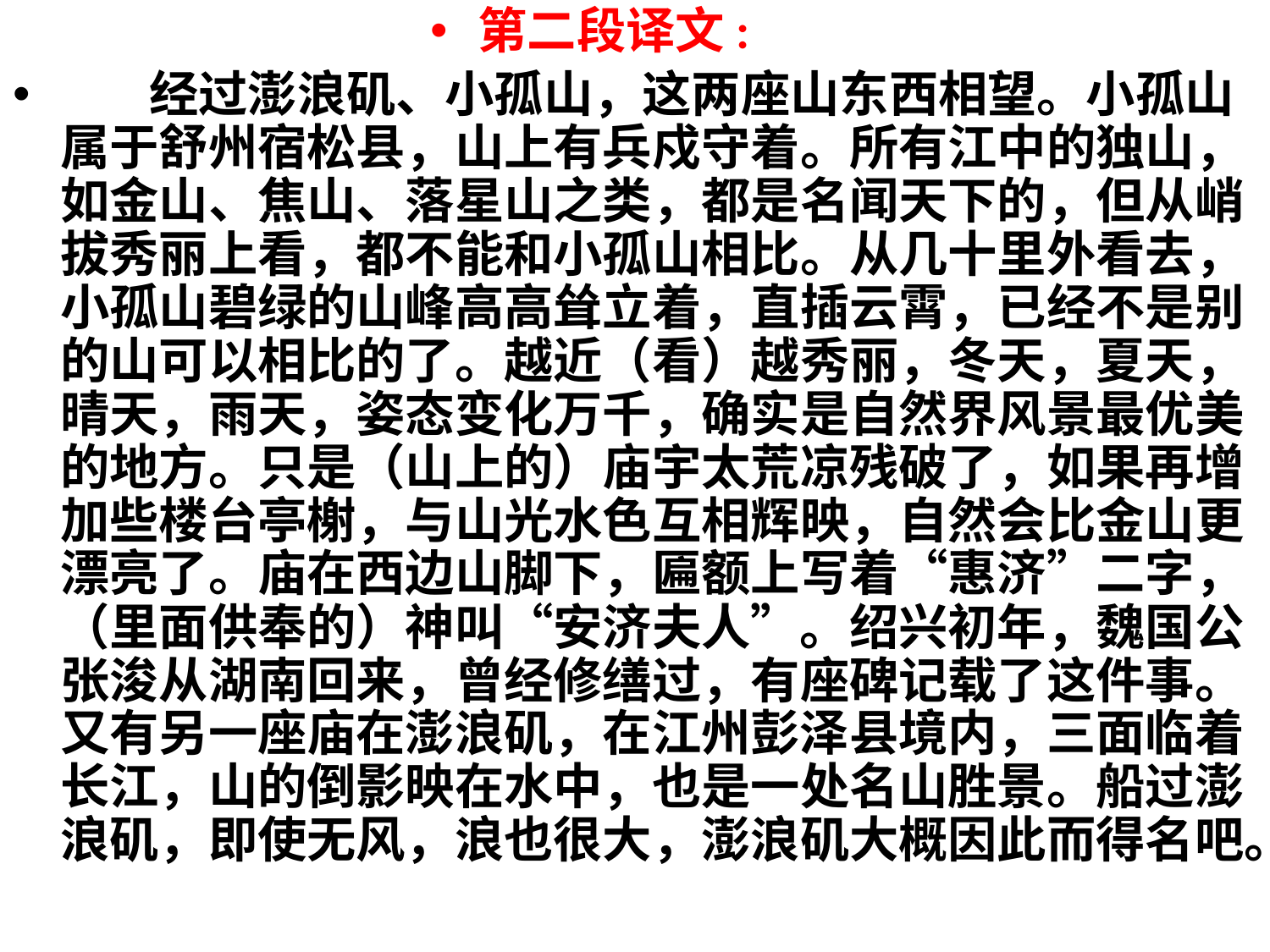

第二段译文:
       经过澎浪矶、小孤山，这两座山东西相望。小孤山属于舒州宿松县，山上有兵戍守着。所有江中的独山，如金山、焦山、落星山之类，都是名闻天下的，但从峭拔秀丽上看，都不能和小孤山相比。从几十里外看去，小孤山碧绿的山峰高高耸立着，直插云霄，已经不是别的山可以相比的了。越近（看）越秀丽，冬天，夏天，晴天，雨天，姿态变化万千，确实是自然界风景最优美的地方。只是（山上的）庙宇太荒凉残破了，如果再增加些楼台亭榭，与山光水色互相辉映，自然会比金山更漂亮了。庙在西边山脚下，匾额上写着“惠济”二字，（里面供奉的）神叫“安济夫人”。绍兴初年，魏国公张浚从湖南回来，曾经修缮过，有座碑记载了这件事。又有另一座庙在澎浪矶，在江州彭泽县境内，三面临着长江，山的倒影映在水中，也是一处名山胜景。船过澎浪矶，即使无风，浪也很大，澎浪矶大概因此而得名吧。